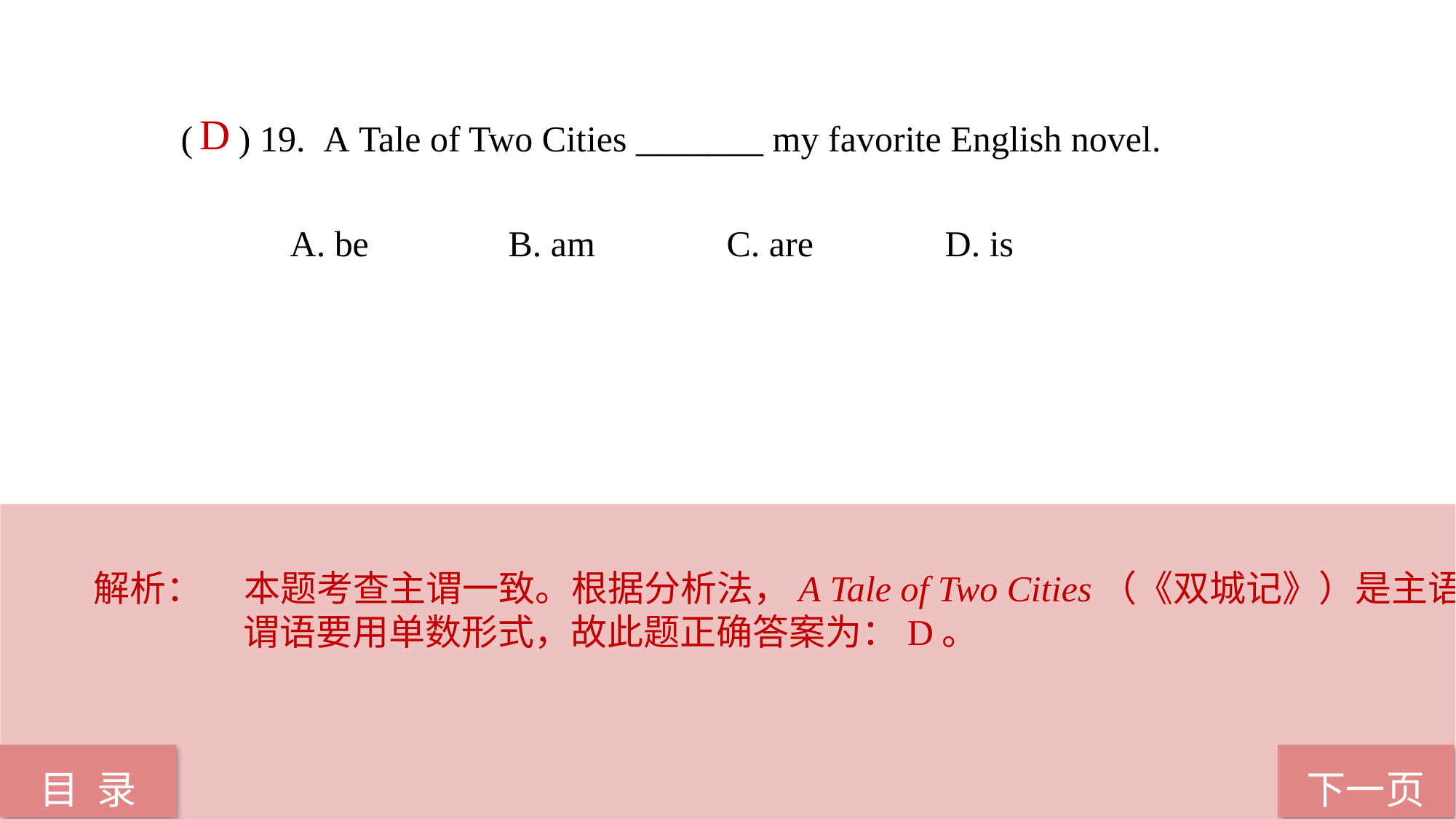

D
(     ) 19.  А Tale of Two Cities _______ my favorite English novel.

	A. be 		B. am 		C. are 		D. is
解析：	本题考查主谓一致。根据分析法，А Tale of Two Cities（《双城记》）是主语，谓语要用单数形式，故此题正确答案为：D。